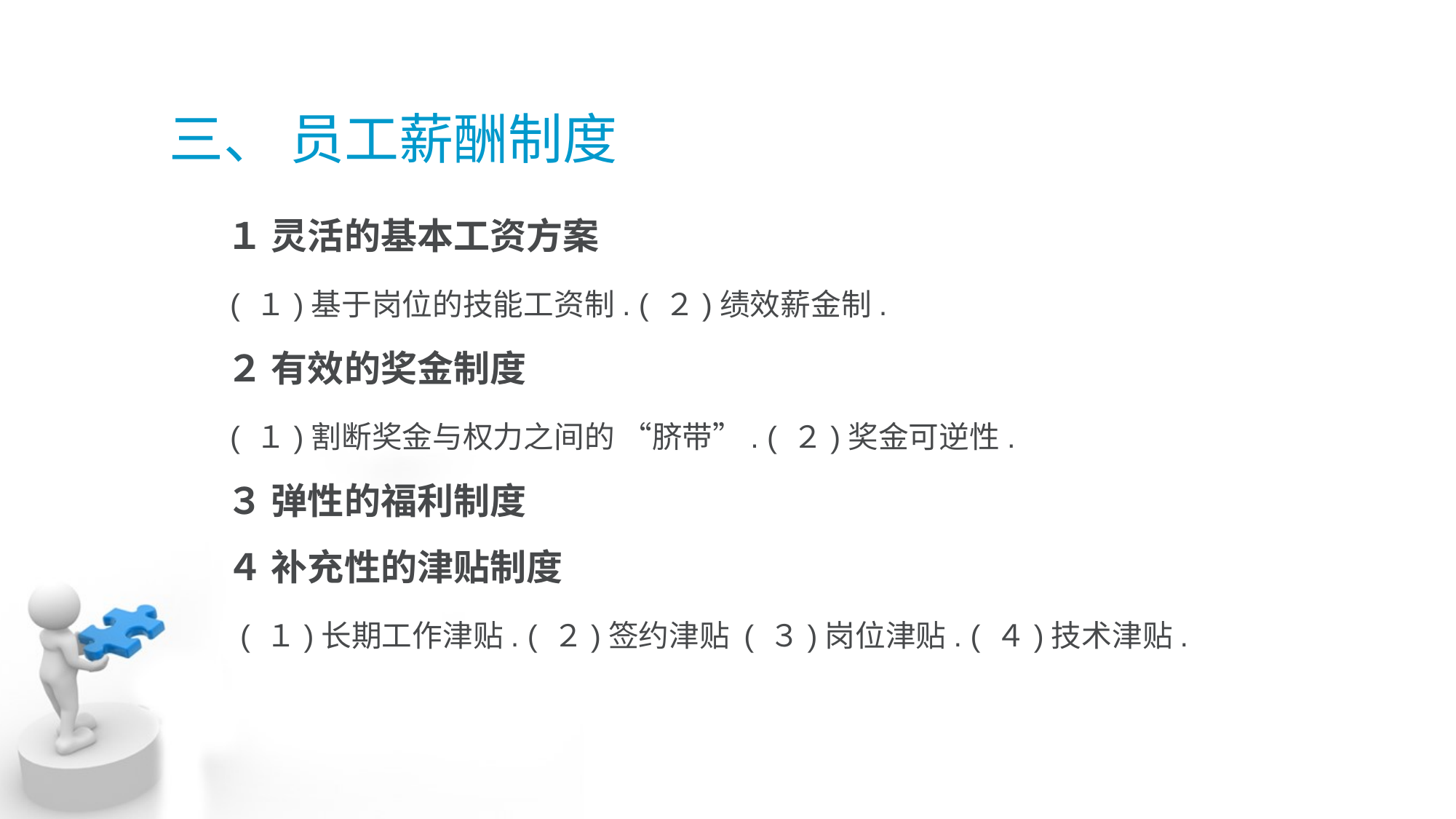

# 三、 员工薪酬制度
      １ 灵活的基本工资方案
      ( １)基于岗位的技能工资制. ( ２)绩效薪金制.
      ２ 有效的奖金制度
      ( １)割断奖金与权力之间的 “脐带”. ( ２)奖金可逆性.
      ３ 弹性的福利制度
      ４ 补充性的津贴制度
       ( １)长期工作津贴. ( ２)签约津贴 ( ３)岗位津贴. ( ４)技术津贴.